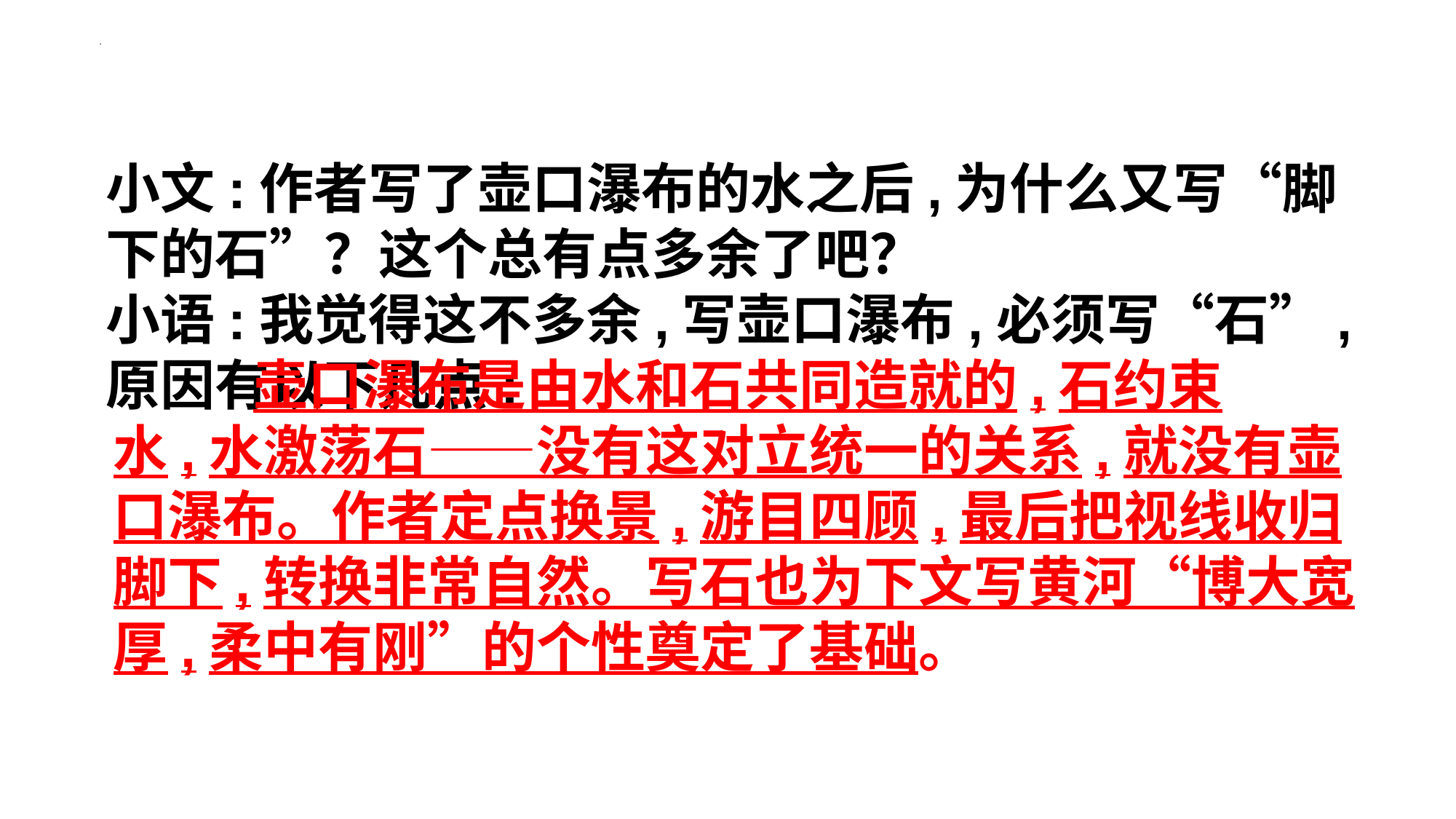

小文:作者写了壶口瀑布的水之后,为什么又写“脚下的石”？这个总有点多余了吧？
小语:我觉得这不多余,写壶口瀑布,必须写“石”,原因有以下几点:
            壶口瀑布是由水和石共同造就的,石约束
水,水激荡石——没有这对立统一的关系,就没有壶口瀑布。作者定点换景,游目四顾,最后把视线收归脚下,转换非常自然。写石也为下文写黄河“博大宽厚,柔中有刚”的个性奠定了基础。